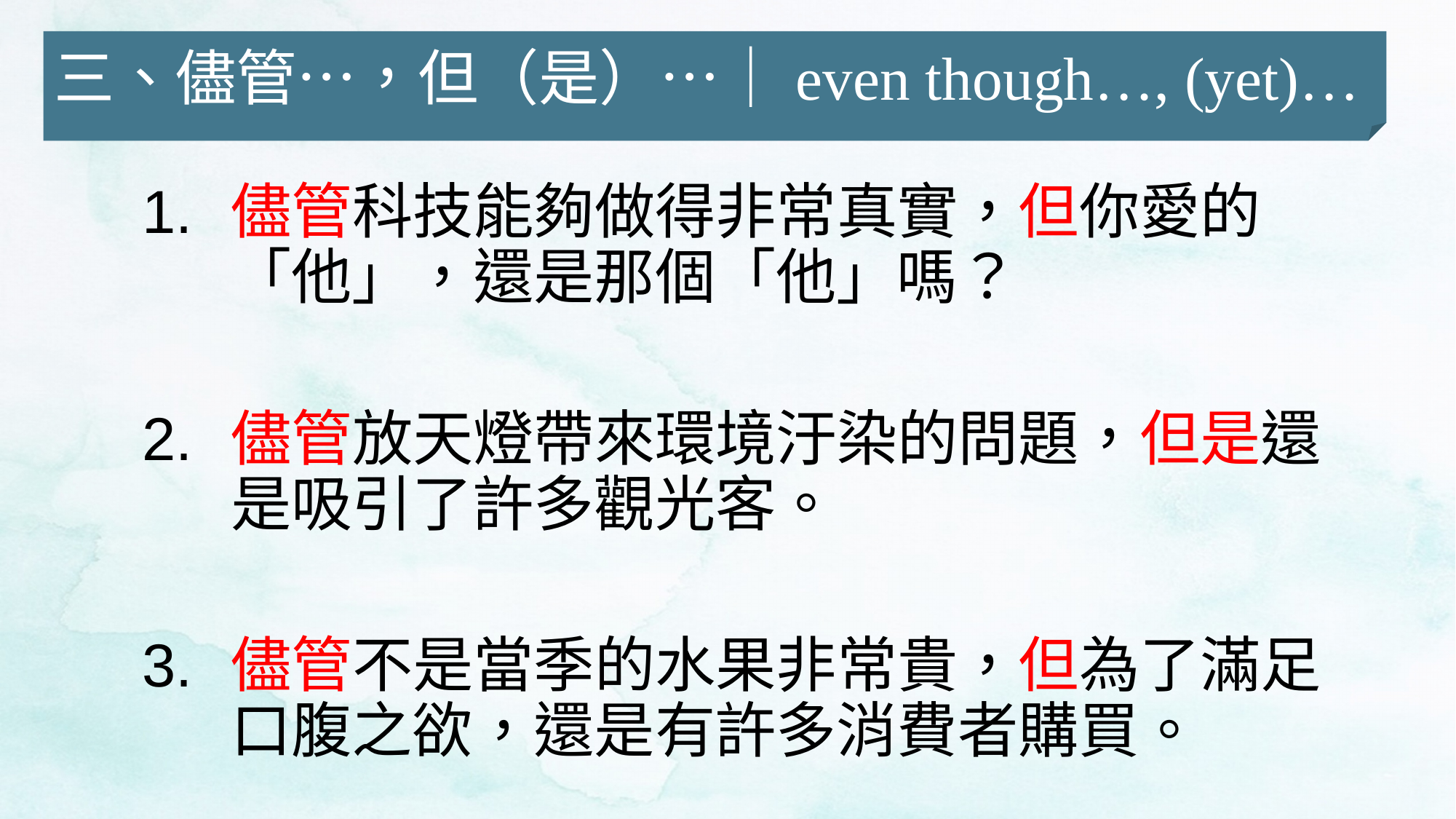

三、儘管…，但（是）…｜even though…, (yet)…
儘管科技能夠做得非常真實，但你愛的「他」，還是那個「他」嗎？

儘管放天燈帶來環境汙染的問題，但是還是吸引了許多觀光客。

儘管不是當季的水果非常貴，但為了滿足口腹之欲，還是有許多消費者購買。